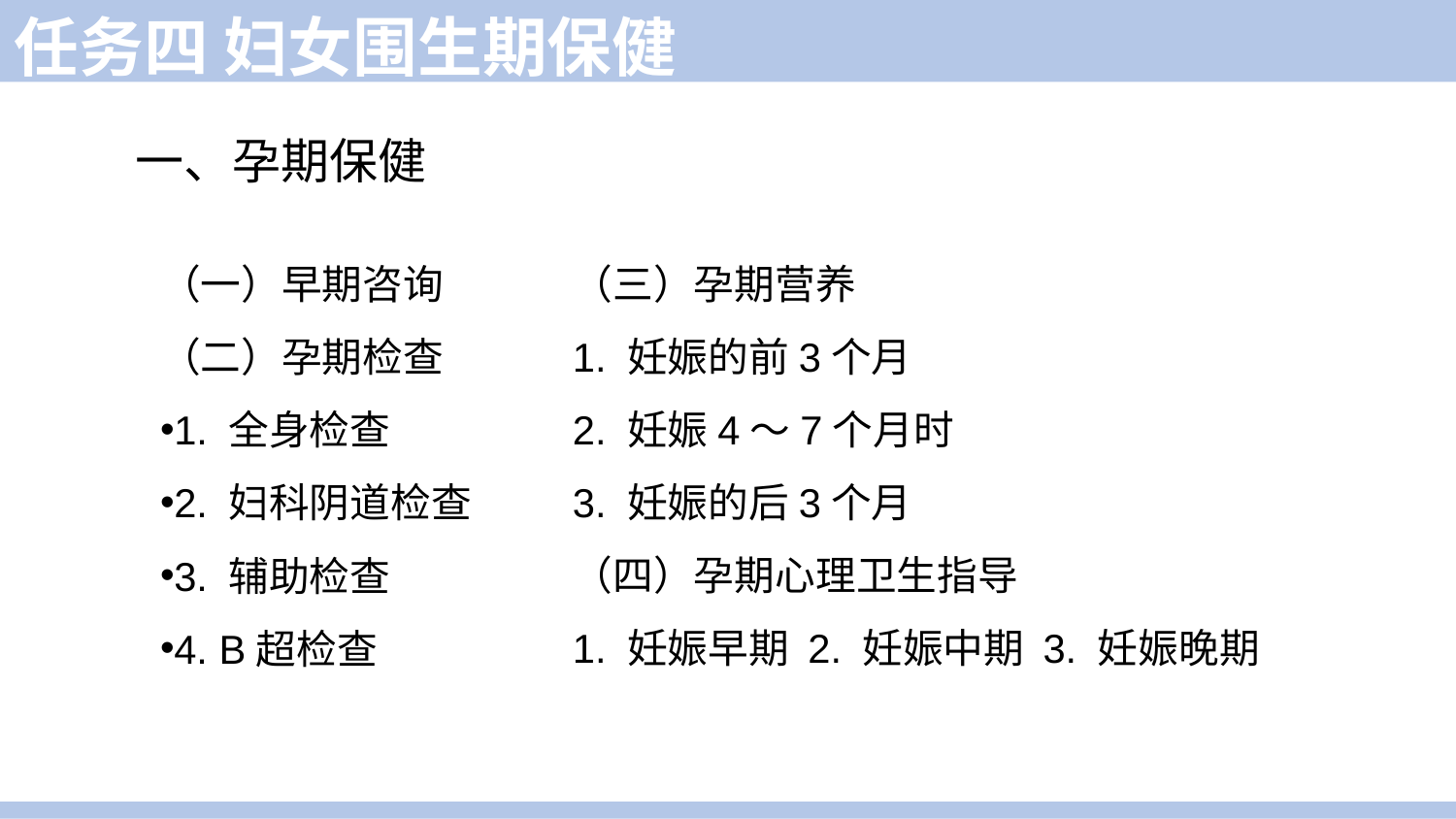

任务四 妇女围生期保健
一、孕期保健
（一）早期咨询
（二）孕期检查
1. 全身检查
2. 妇科阴道检查
3. 辅助检查
4. B超检查
（三）孕期营养
1. 妊娠的前3个月
2. 妊娠4～7个月时
3. 妊娠的后3个月
（四）孕期心理卫生指导
1. 妊娠早期 2. 妊娠中期 3. 妊娠晚期